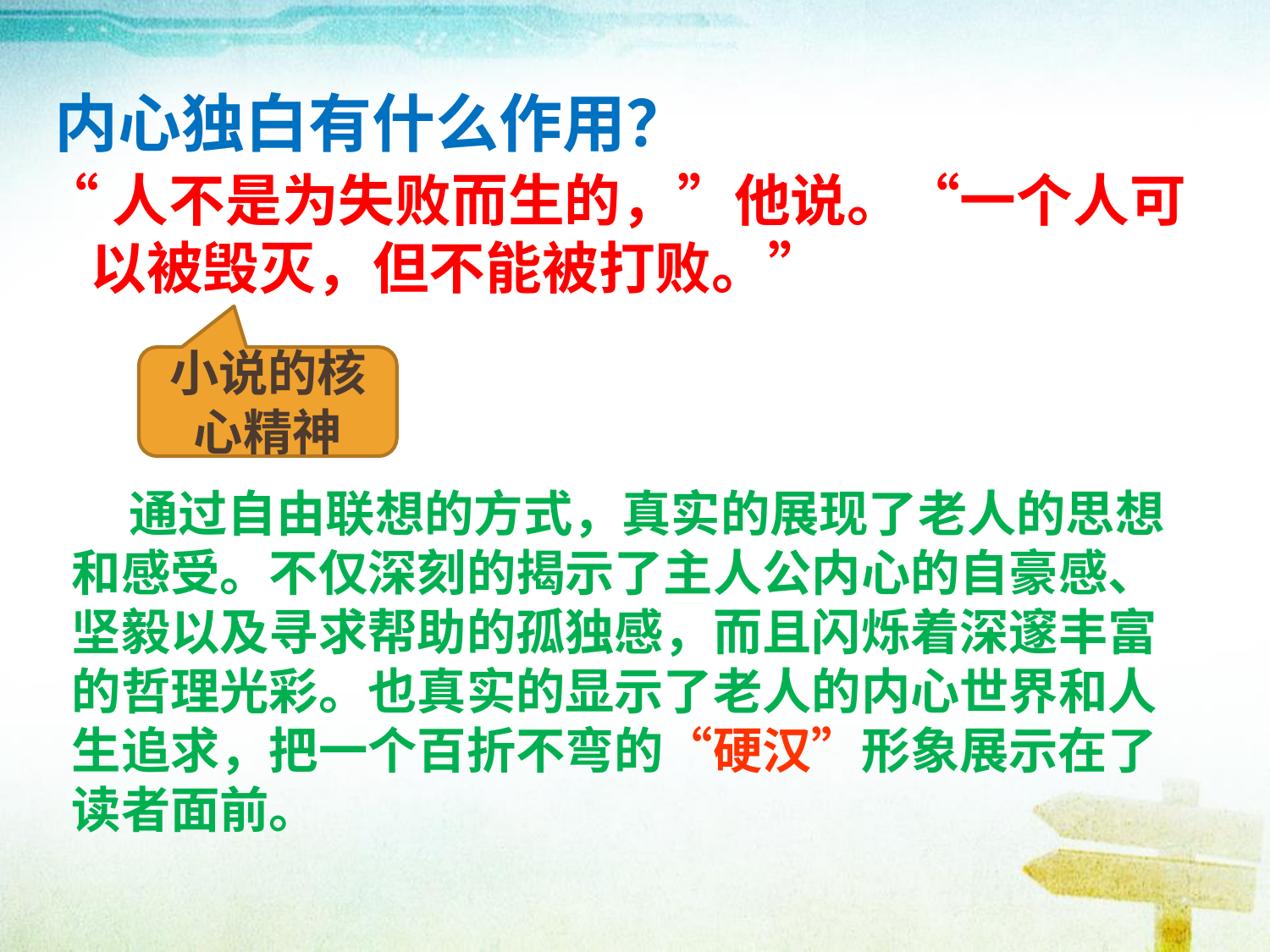

# 内心独白有什么作用？
“人不是为失败而生的，”他说。“一个人可以被毁灭，但不能被打败。”
小说的核心精神
    通过自由联想的方式，真实的展现了老人的思想和感受。不仅深刻的揭示了主人公内心的自豪感、坚毅以及寻求帮助的孤独感，而且闪烁着深邃丰富的哲理光彩。也真实的显示了老人的内心世界和人生追求，把一个百折不弯的“硬汉”形象展示在了读者面前。